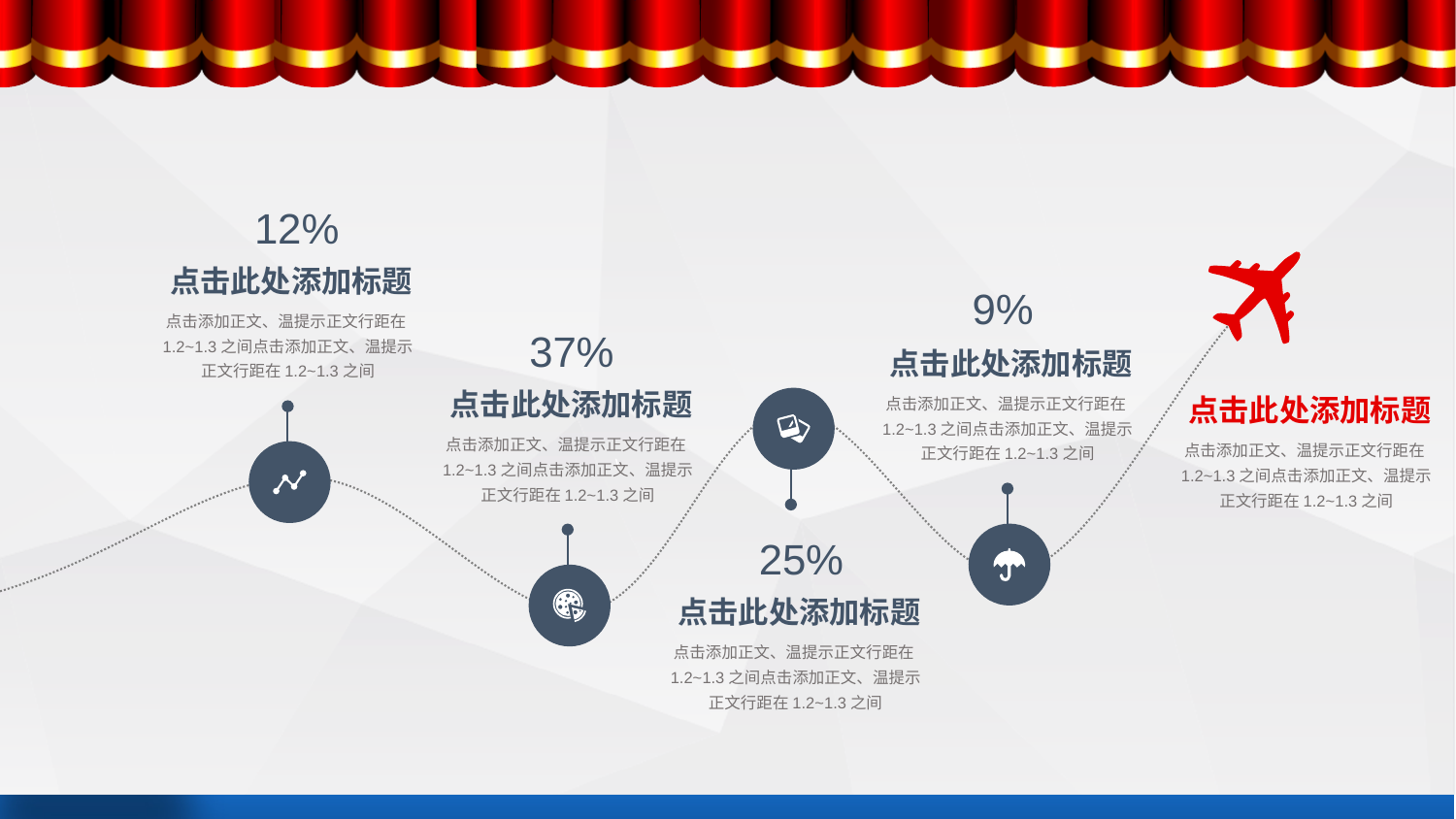

12%
点击此处添加标题
点击添加正文、温提示正文行距在1.2~1.3之间点击添加正文、温提示正文行距在1.2~1.3之间

9%
点击此处添加标题
点击添加正文、温提示正文行距在1.2~1.3之间点击添加正文、温提示正文行距在1.2~1.3之间

37%
点击此处添加标题
点击添加正文、温提示正文行距在1.2~1.3之间点击添加正文、温提示正文行距在1.2~1.3之间

\
点击此处添加标题

25%
点击此处添加标题
点击添加正文、温提示正文行距在1.2~1.3之间点击添加正文、温提示正文行距在1.2~1.3之间
点击添加正文、温提示正文行距在1.2~1.3之间点击添加正文、温提示正文行距在1.2~1.3之间